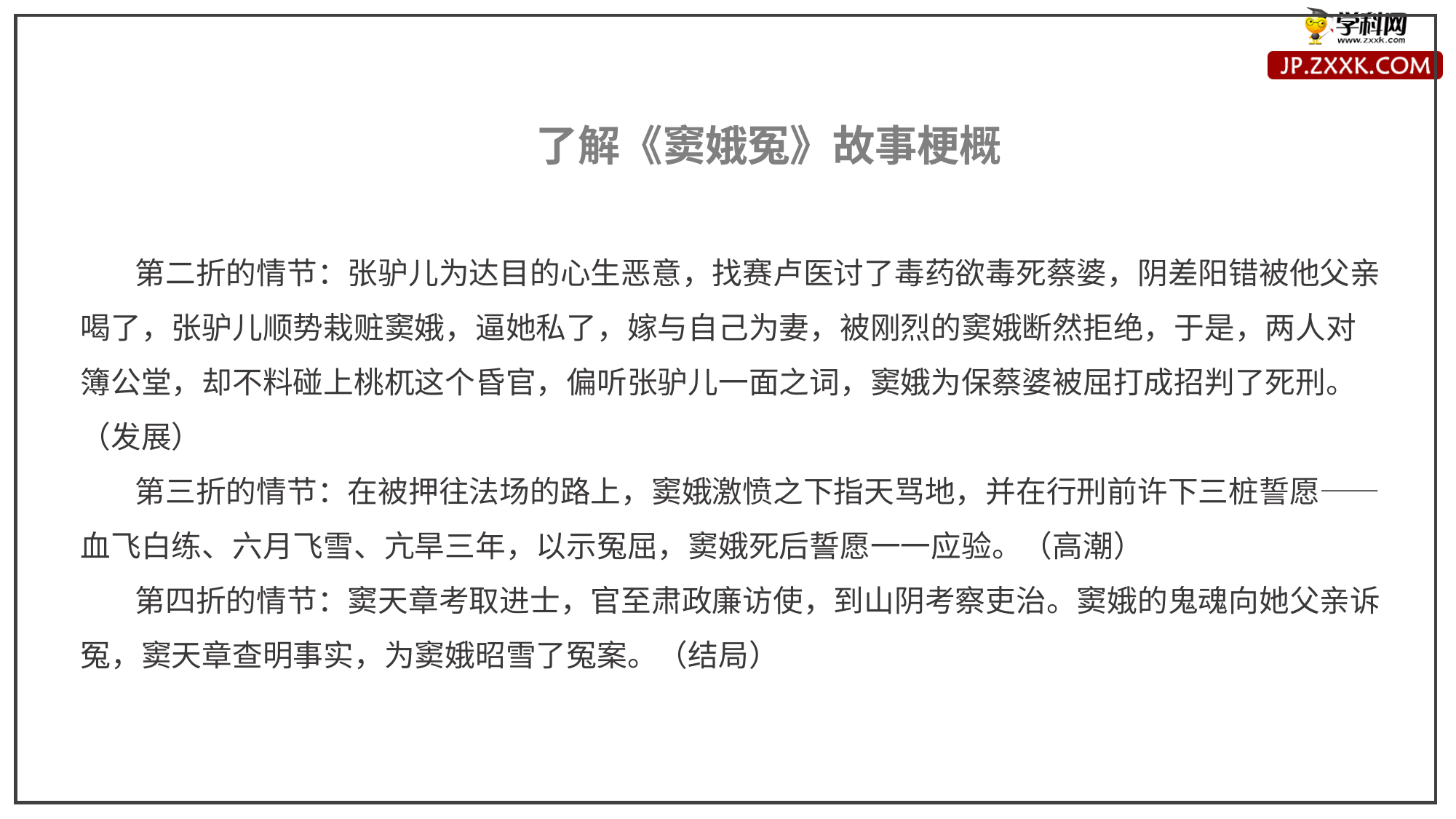

了解《窦娥冤》故事梗概
第二折的情节：张驴儿为达目的心生恶意，找赛卢医讨了毒药欲毒死蔡婆，阴差阳错被他父亲喝了，张驴儿顺势栽赃窦娥，逼她私了，嫁与自己为妻，被刚烈的窦娥断然拒绝，于是，两人对簿公堂，却不料碰上桃杌这个昏官，偏听张驴儿一面之词，窦娥为保蔡婆被屈打成招判了死刑。（发展）
第三折的情节：在被押往法场的路上，窦娥激愤之下指天骂地，并在行刑前许下三桩誓愿——血飞白练、六月飞雪、亢旱三年，以示冤屈，窦娥死后誓愿一一应验。（高潮）
第四折的情节：窦天章考取进士，官至肃政廉访使，到山阴考察吏治。窦娥的鬼魂向她父亲诉冤，窦天章查明事实，为窦娥昭雪了冤案。（结局）